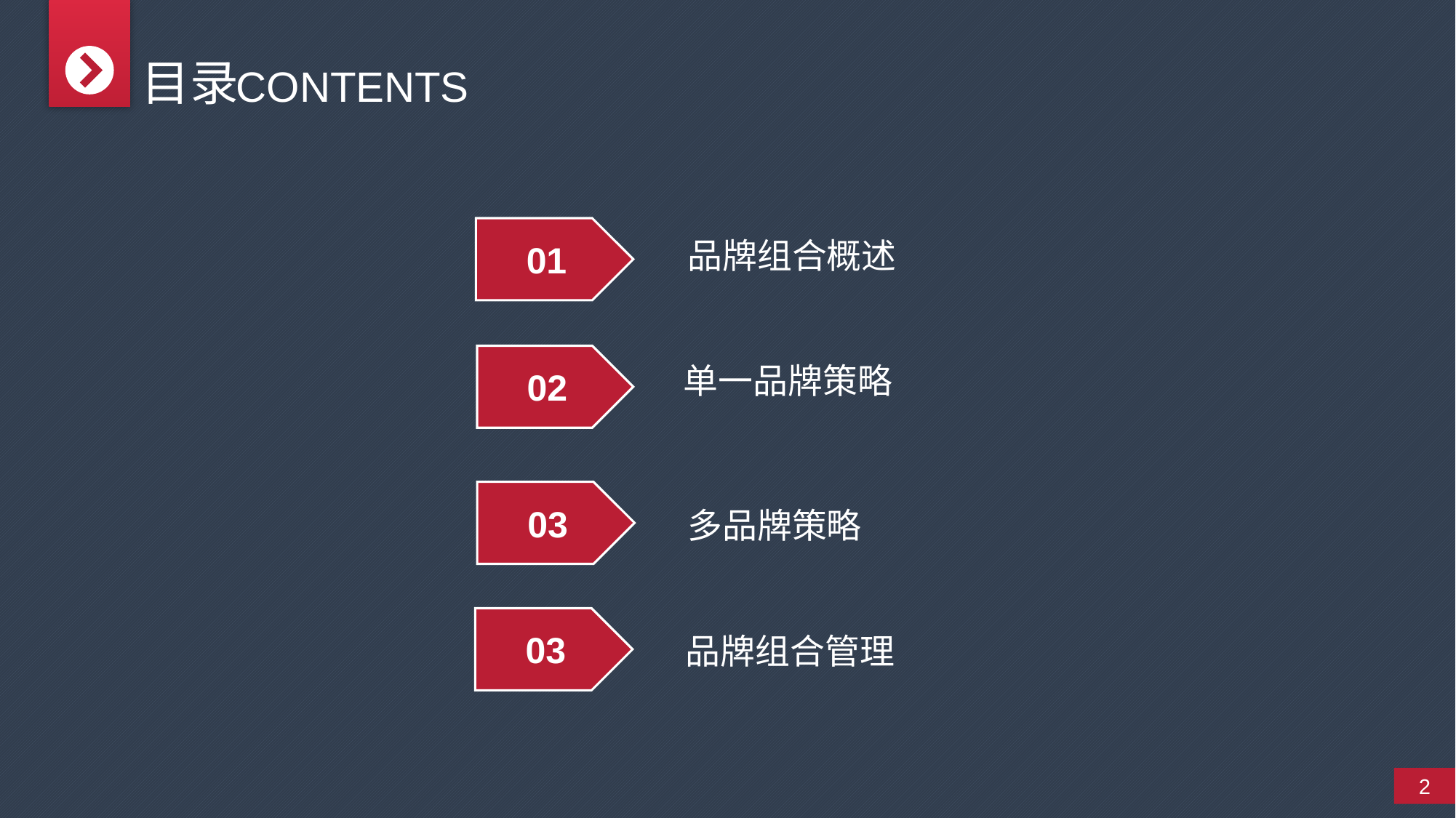

目录

CONTENTS
品牌组合概述
01
单一品牌策略
02
多品牌策略
03
品牌组合管理
03